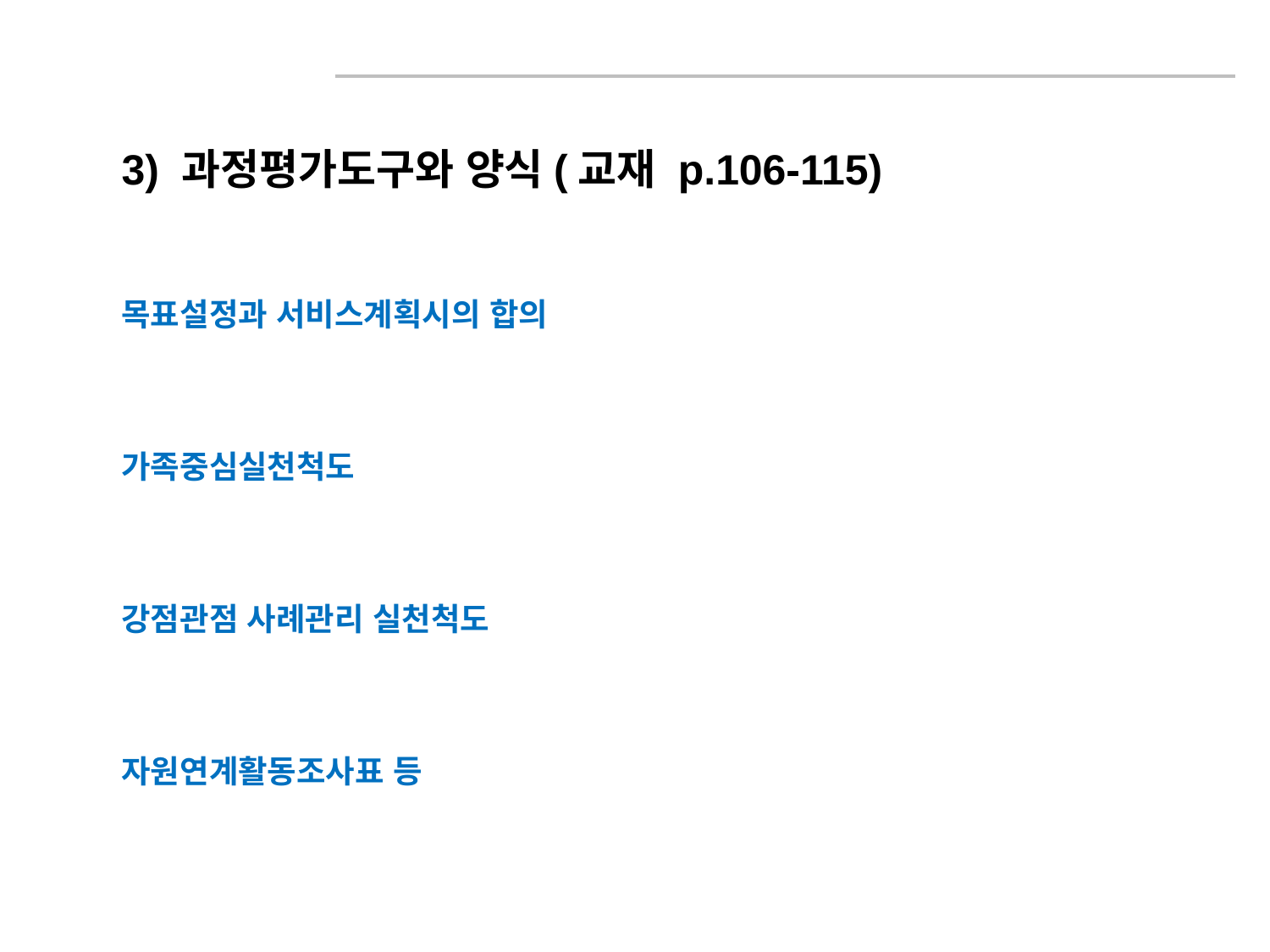

3) 과정평가도구와 양식(교재 p.106-115)

목표설정과 서비스계획시의 합의

가족중심실천척도

강점관점 사례관리 실천척도

자원연계활동조사표 등